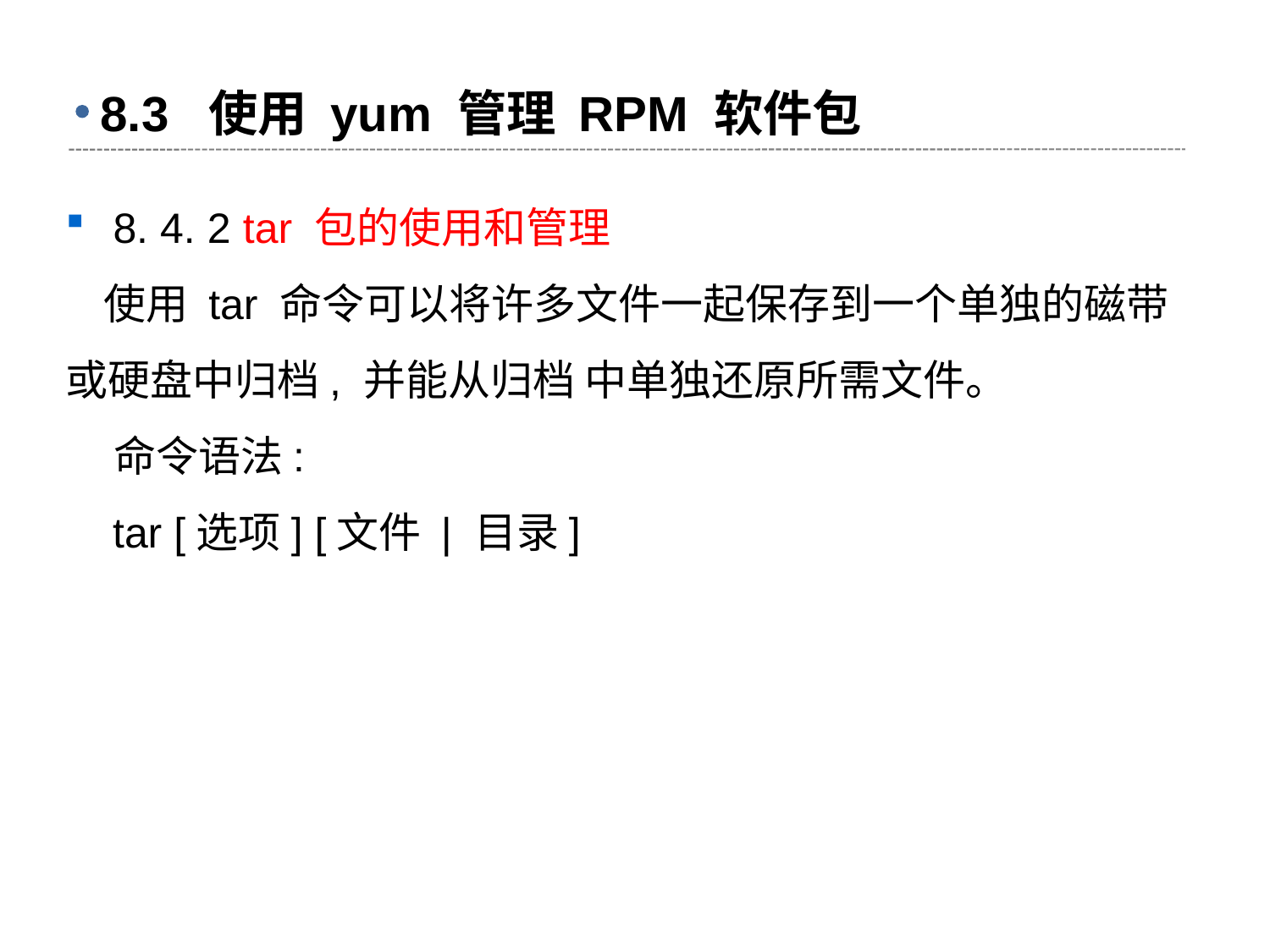

# 8.3  使用 yum 管理 RPM 软件包
8. 4. 2 tar 包的使用和管理
   使用 tar 命令可以将许多文件一起保存到一个单独的磁带或硬盘中归档, 并能从归档 中单独还原所需文件。
    命令语法:
    tar [选项] [文件 | 目录]